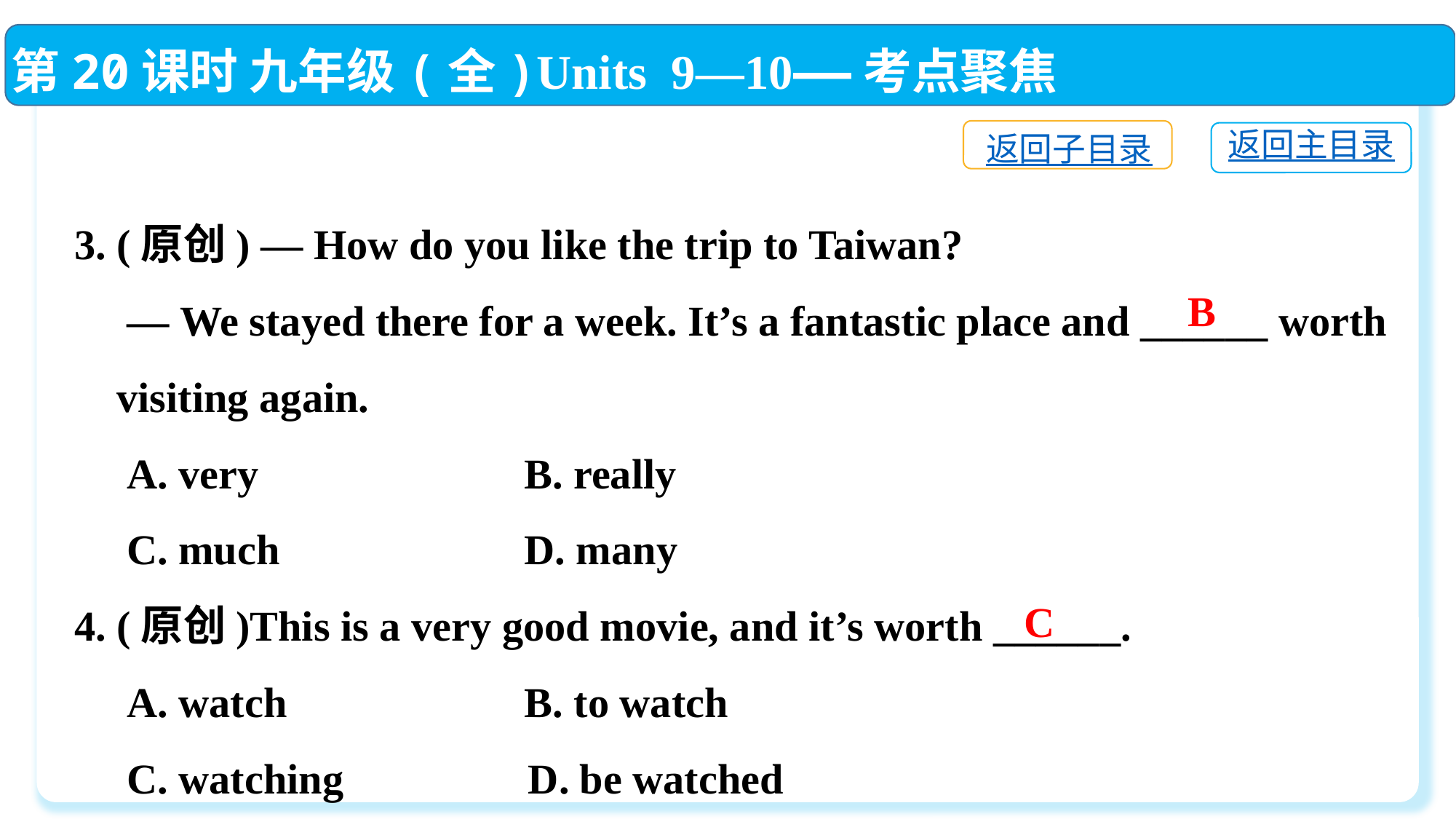

第20课时 九年级(全)Units  9—10——考点聚焦

返回子目录
返回主目录
3. (原创) — How do you like the trip to Taiwan?
     — We stayed there for a week. It’s a fantastic place and ______ worth
    visiting again.
     A. very	                      B. really
     C. much	                      D. many
4. (原创)This is a very good movie, and it’s worth ______.
     A. watch	                      B. to watch
     C. watching	            D. be watched

B
C